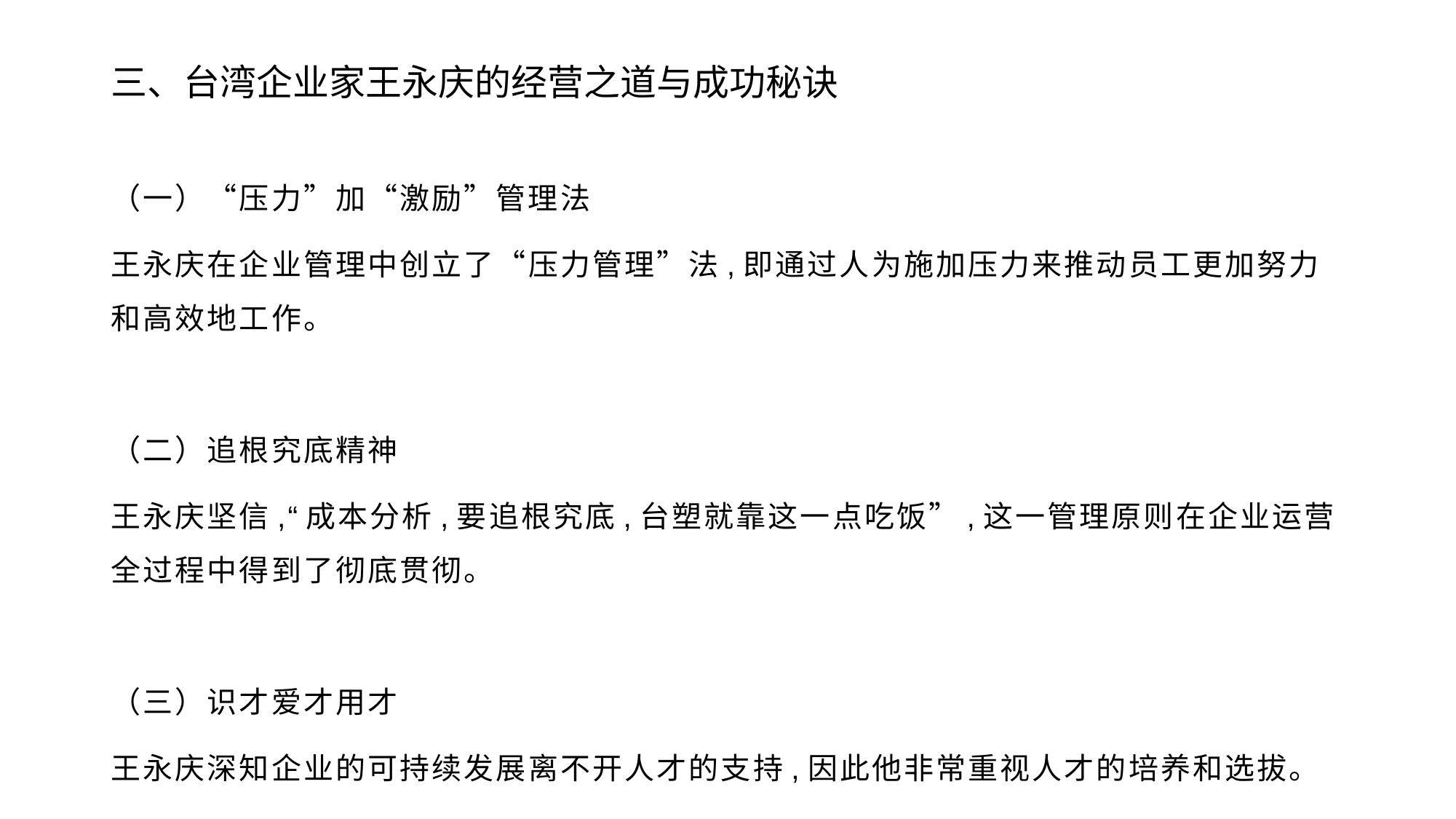

# 三、台湾企业家王永庆的经营之道与成功秘诀
（一）“压力”加“激励”管理法
王永庆在企业管理中创立了“压力管理”法,即通过人为施加压力来推动员工更加努力和高效地工作。

（二）追根究底精神
王永庆坚信,“成本分析,要追根究底,台塑就靠这一点吃饭”,这一管理原则在企业运营全过程中得到了彻底贯彻。

（三）识才爱才用才
王永庆深知企业的可持续发展离不开人才的支持,因此他非常重视人才的培养和选拔。